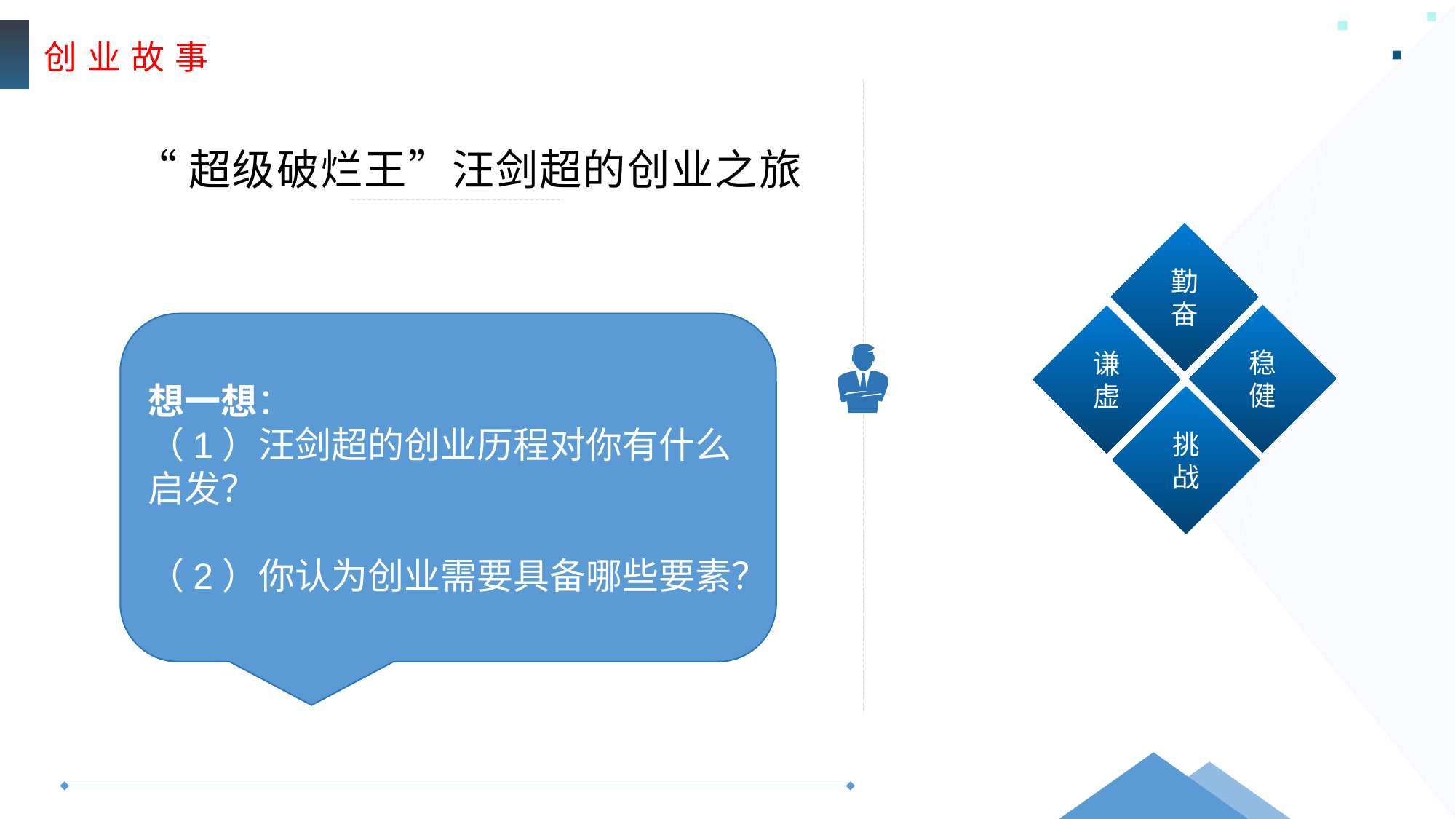

创 业 故 事

“超级破烂王”汪剑超的创业之旅
勤奋
稳健
谦虚
挑战
想一想：
（1）汪剑超的创业历程对你有什么启发？

（2）你认为创业需要具备哪些要素？